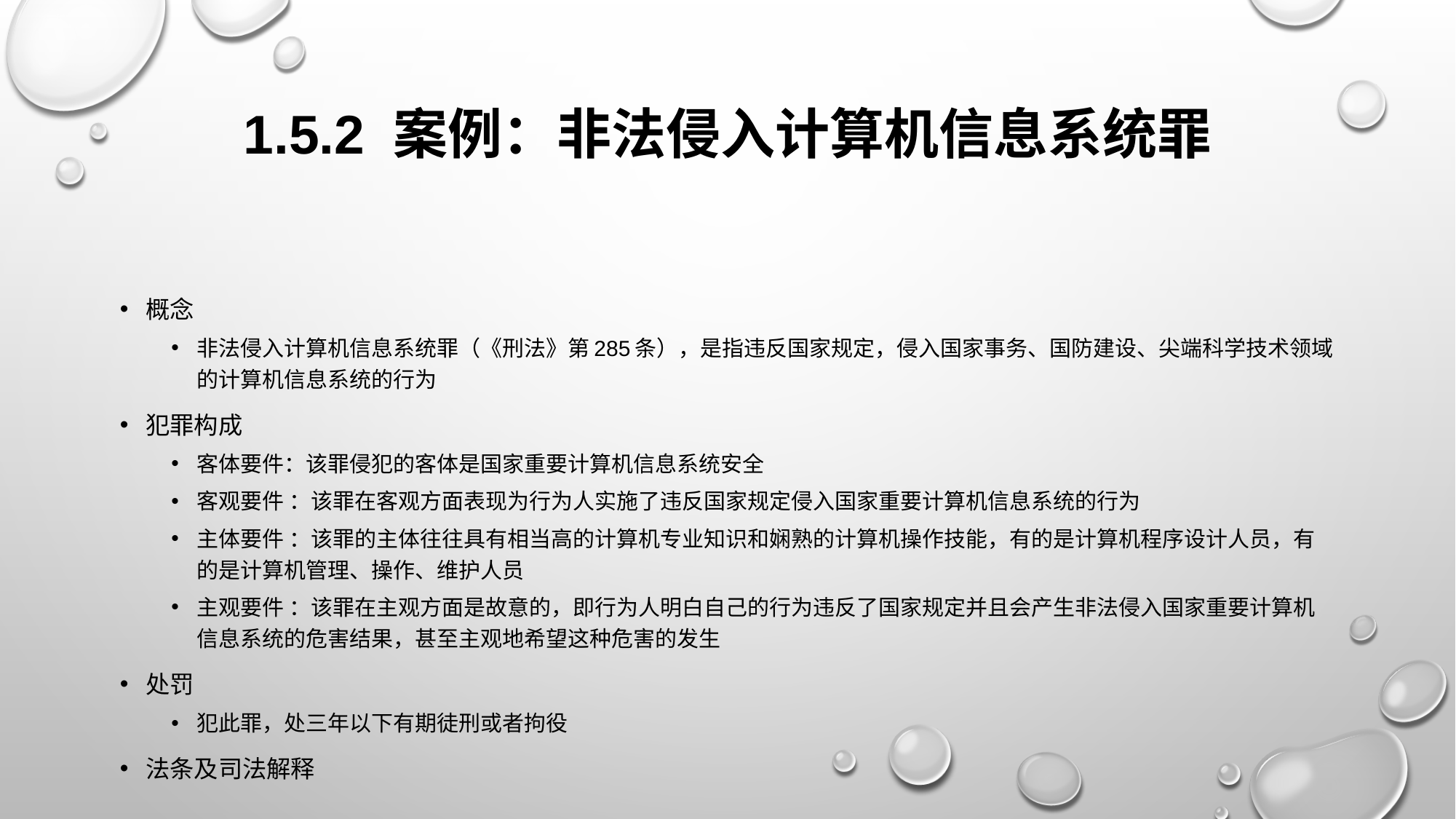

# 1.5.2 案例：非法侵入计算机信息系统罪
概念
非法侵入计算机信息系统罪（《刑法》第285条），是指违反国家规定，侵入国家事务、国防建设、尖端科学技术领域的计算机信息系统的行为
犯罪构成
客体要件：该罪侵犯的客体是国家重要计算机信息系统安全
客观要件 ：该罪在客观方面表现为行为人实施了违反国家规定侵入国家重要计算机信息系统的行为
主体要件 ：该罪的主体往往具有相当高的计算机专业知识和娴熟的计算机操作技能，有的是计算机程序设计人员，有的是计算机管理、操作、维护人员
主观要件 ：该罪在主观方面是故意的，即行为人明白自己的行为违反了国家规定并且会产生非法侵入国家重要计算机信息系统的危害结果，甚至主观地希望这种危害的发生
处罚
犯此罪，处三年以下有期徒刑或者拘役
法条及司法解释